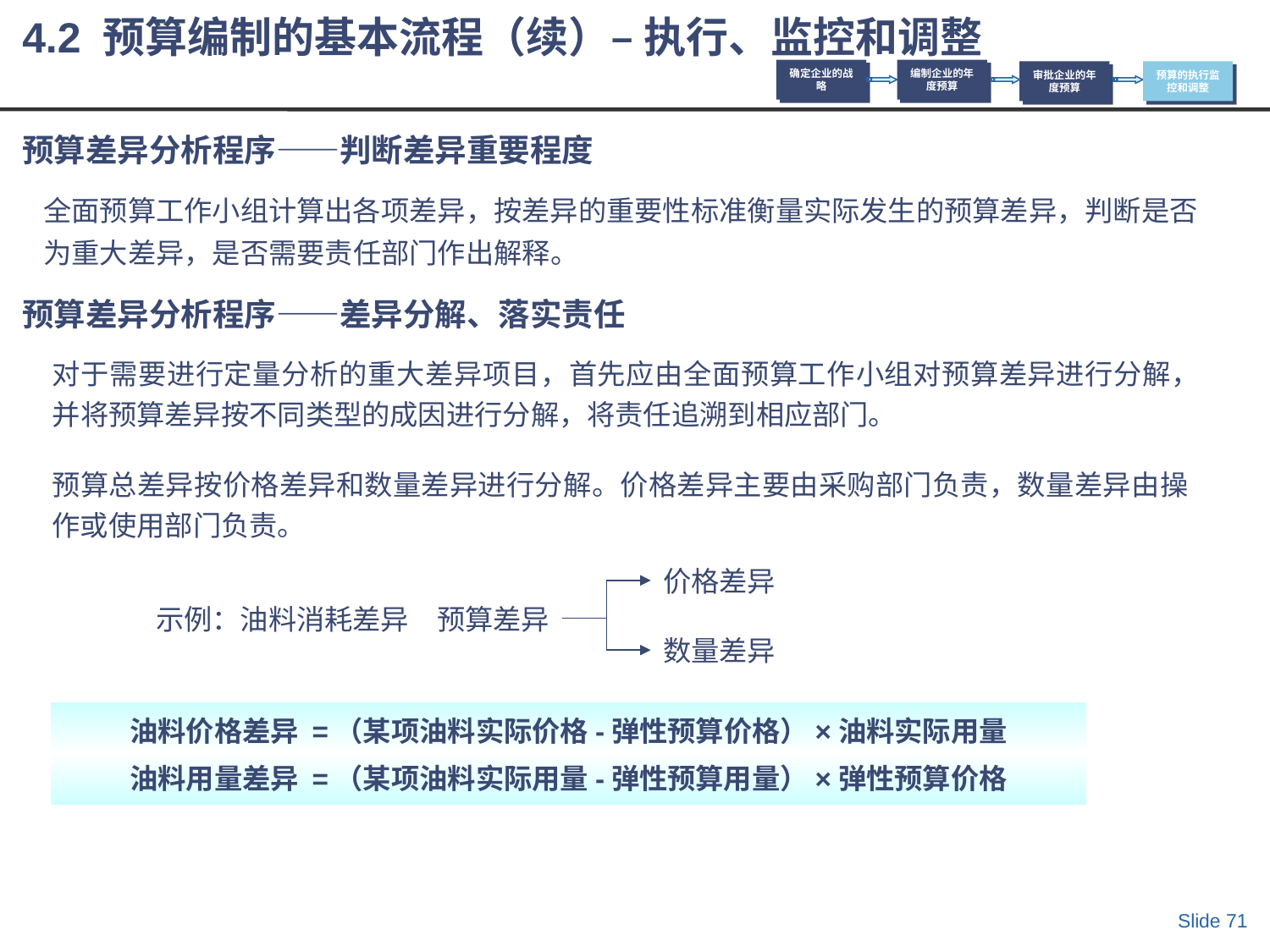

4.2 预算编制的基本流程（续）– 执行、监控和调整
确定企业的战略
编制企业的年度预算
审批企业的年度预算
预算的执行监控和调整

预算差异分析程序——判断差异重要程度
全面预算工作小组计算出各项差异，按差异的重要性标准衡量实际发生的预算差异，判断是否为重大差异，是否需要责任部门作出解释。
预算差异分析程序——差异分解、落实责任
对于需要进行定量分析的重大差异项目，首先应由全面预算工作小组对预算差异进行分解，并将预算差异按不同类型的成因进行分解，将责任追溯到相应部门。
预算总差异按价格差异和数量差异进行分解。价格差异主要由采购部门负责，数量差异由操作或使用部门负责。
价格差异
示例：油料消耗差异
预算差异
数量差异
油料价格差异 =（某项油料实际价格-弹性预算价格）×油料实际用量
油料用量差异 =（某项油料实际用量-弹性预算用量）×弹性预算价格
Slide 71